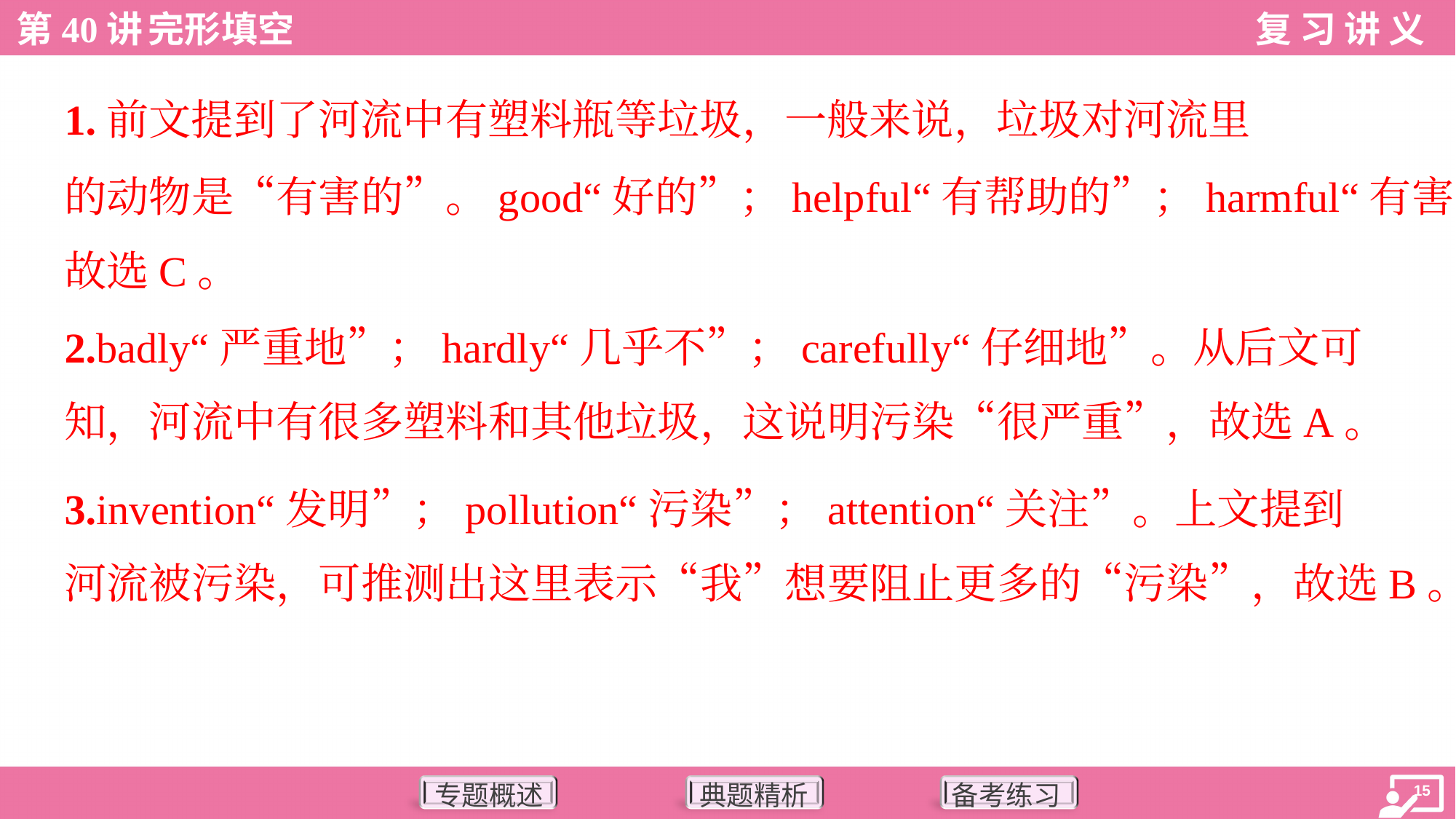

1.前文提到了河流中有塑料瓶等垃圾，一般来说，垃圾对河流里
的动物是“有害的”。good“好的”；helpful“有帮助的”；harmful“有害的”，
故选C。
2.badly“严重地”；hardly“几乎不”；carefully“仔细地”。从后文可
知，河流中有很多塑料和其他垃圾，这说明污染“很严重”，故选A。
3.invention“发明”；pollution“污染”；attention“关注”。上文提到
河流被污染，可推测出这里表示“我”想要阻止更多的“污染”，故选B。